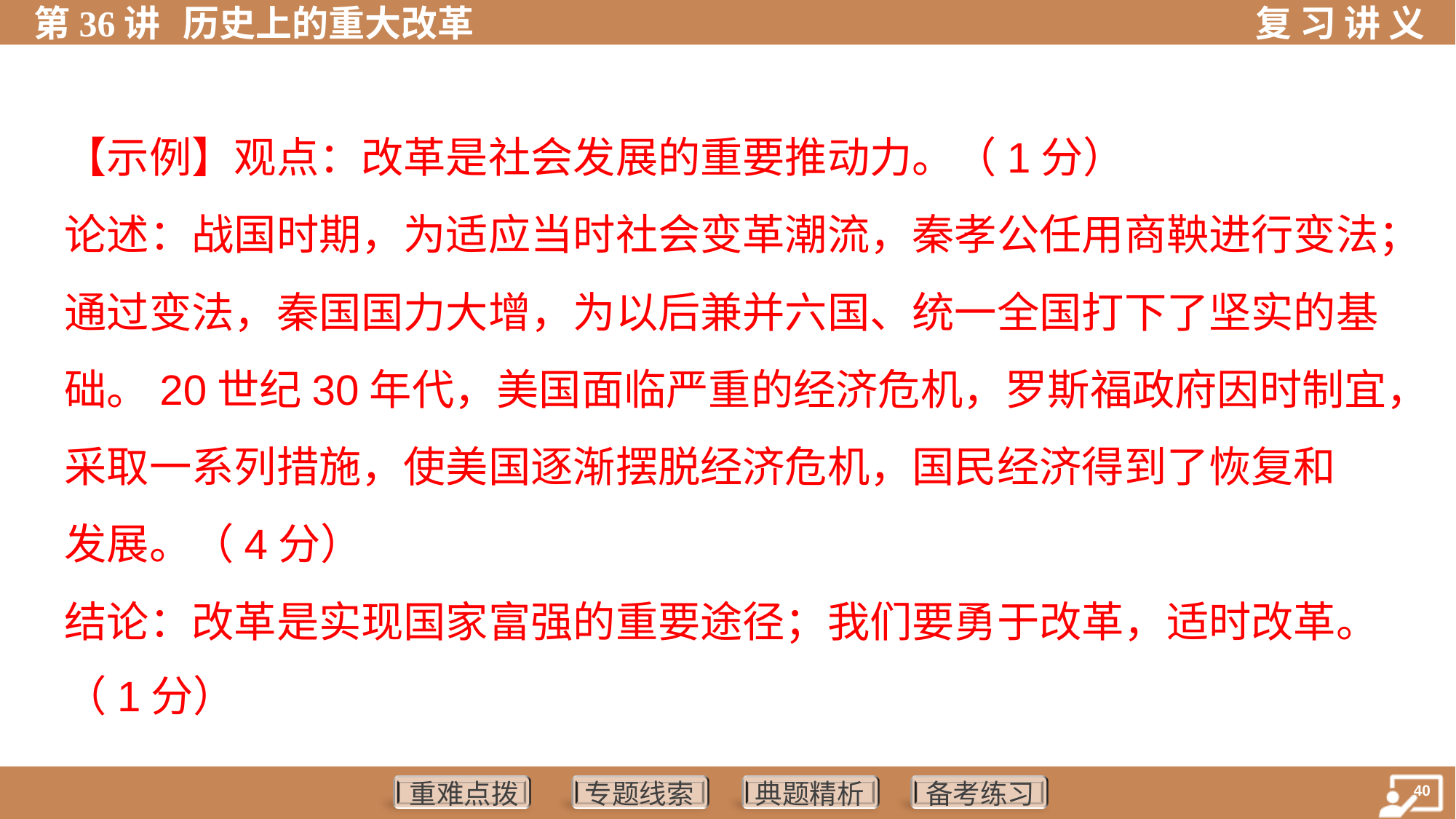

【示例】观点：改革是社会发展的重要推动力。（1分）
论述：战国时期，为适应当时社会变革潮流，秦孝公任用商鞅进行变法；
通过变法，秦国国力大增，为以后兼并六国、统一全国打下了坚实的基
础。20世纪30年代，美国面临严重的经济危机，罗斯福政府因时制宜，
采取一系列措施，使美国逐渐摆脱经济危机，国民经济得到了恢复和
发展。（4分）
结论：改革是实现国家富强的重要途径；我们要勇于改革，适时改革。
（1分）